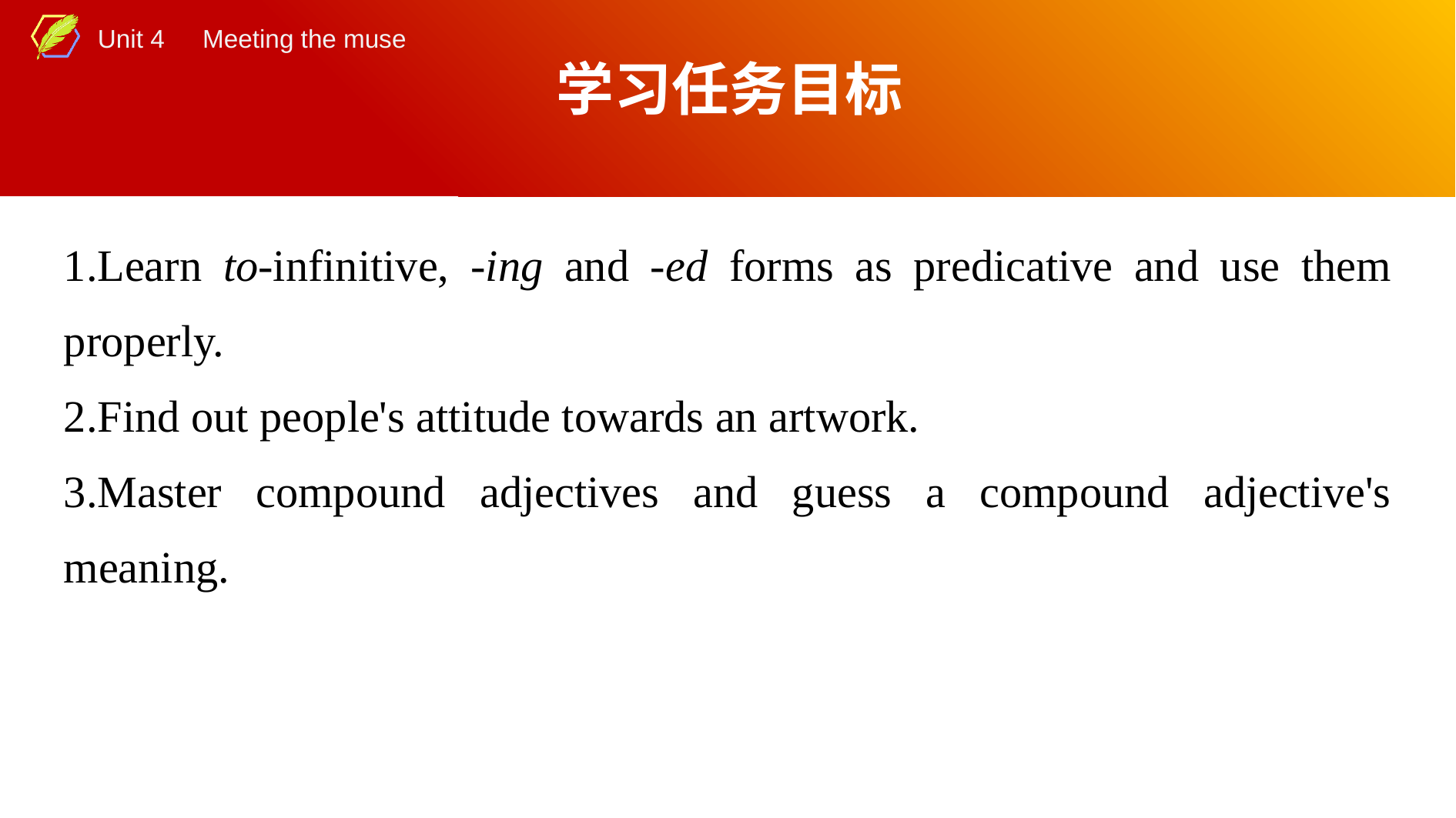

学习任务目标
1.Learn to-infinitive, -ing and -ed forms as predicative and use them properly.
2.Find out people's attitude towards an artwork.
3.Master compound adjectives and guess a compound adjective's meaning.